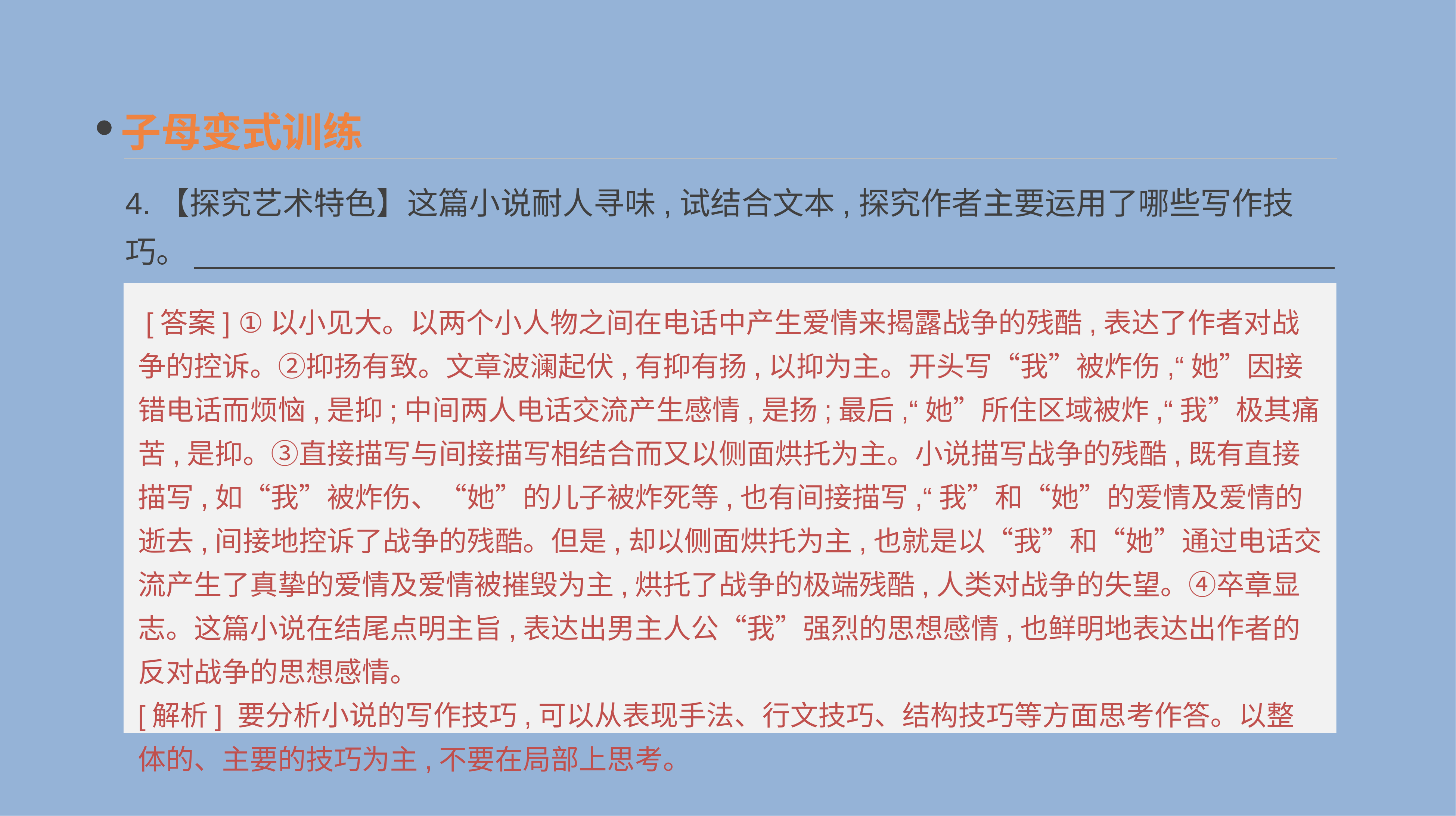

子母变式训练

4.【探究艺术特色】这篇小说耐人寻味,试结合文本,探究作者主要运用了哪些写作技巧。_______________________________________________________________________________________

 [答案] ①以小见大。以两个小人物之间在电话中产生爱情来揭露战争的残酷,表达了作者对战争的控诉。②抑扬有致。文章波澜起伏,有抑有扬,以抑为主。开头写“我”被炸伤,“她”因接错电话而烦恼,是抑;中间两人电话交流产生感情,是扬;最后,“她”所住区域被炸,“我”极其痛苦,是抑。③直接描写与间接描写相结合而又以侧面烘托为主。小说描写战争的残酷,既有直接描写,如“我”被炸伤、“她”的儿子被炸死等,也有间接描写,“我”和“她”的爱情及爱情的逝去,间接地控诉了战争的残酷。但是,却以侧面烘托为主,也就是以“我”和“她”通过电话交流产生了真挚的爱情及爱情被摧毁为主,烘托了战争的极端残酷,人类对战争的失望。④卒章显志。这篇小说在结尾点明主旨,表达出男主人公“我”强烈的思想感情,也鲜明地表达出作者的反对战争的思想感情。
[解析] 要分析小说的写作技巧,可以从表现手法、行文技巧、结构技巧等方面思考作答。以整体的、主要的技巧为主,不要在局部上思考。